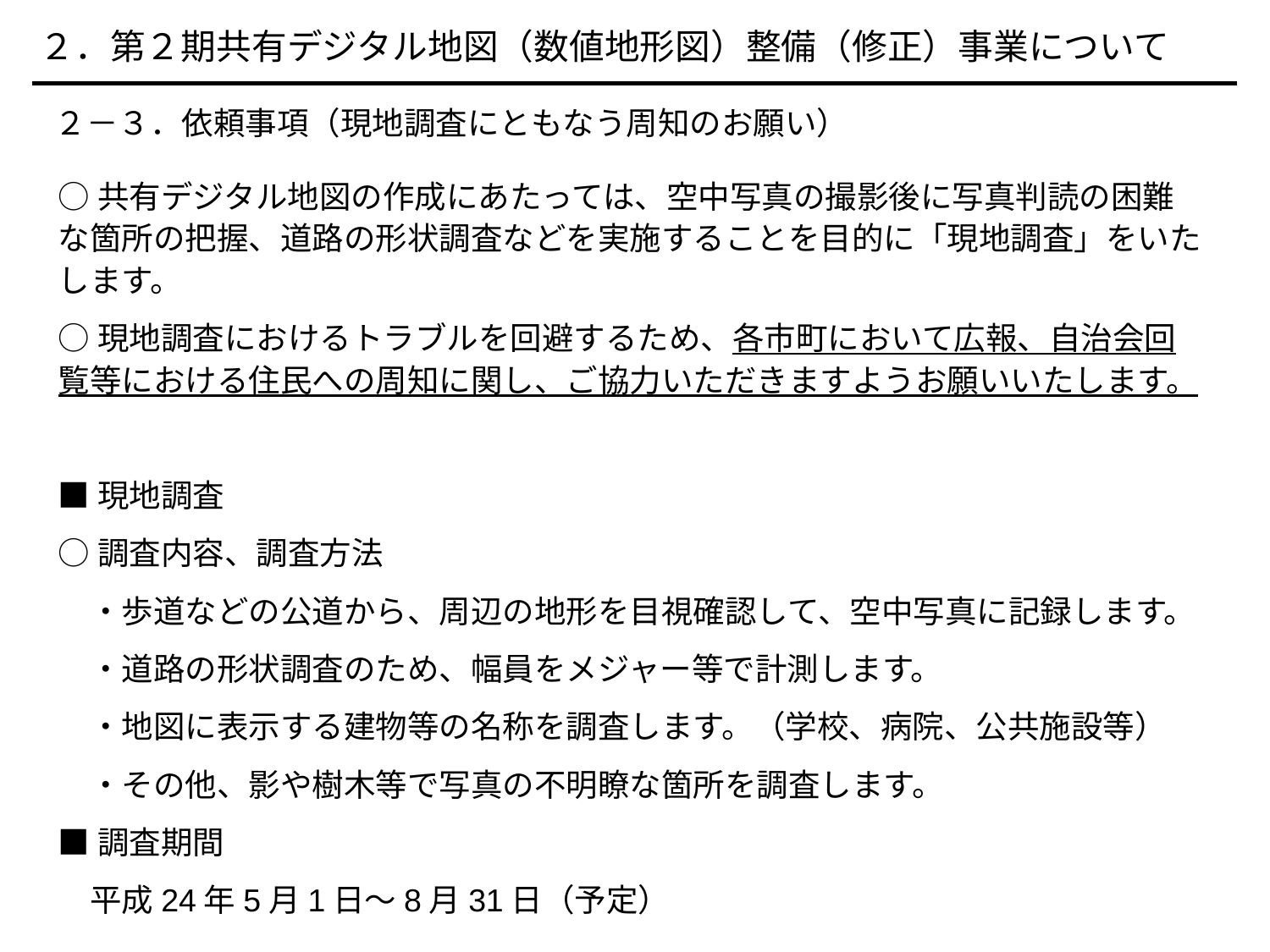

２．第２期共有デジタル地図（数値地形図）整備（修正）事業について
　２－３．依頼事項（現地調査にともなう周知のお願い）
○共有デジタル地図の作成にあたっては、空中写真の撮影後に写真判読の困難な箇所の把握、道路の形状調査などを実施することを目的に「現地調査」をいたします。
○現地調査におけるトラブルを回避するため、各市町において広報、自治会回覧等における住民への周知に関し、ご協力いただきますようお願いいたします。

■現地調査
○調査内容、調査方法
　・歩道などの公道から、周辺の地形を目視確認して、空中写真に記録します。
　・道路の形状調査のため、幅員をメジャー等で計測します。
　・地図に表示する建物等の名称を調査します。（学校、病院、公共施設等）
　・その他、影や樹木等で写真の不明瞭な箇所を調査します。
■調査期間
　平成24年5月1日～8月31日（予定）